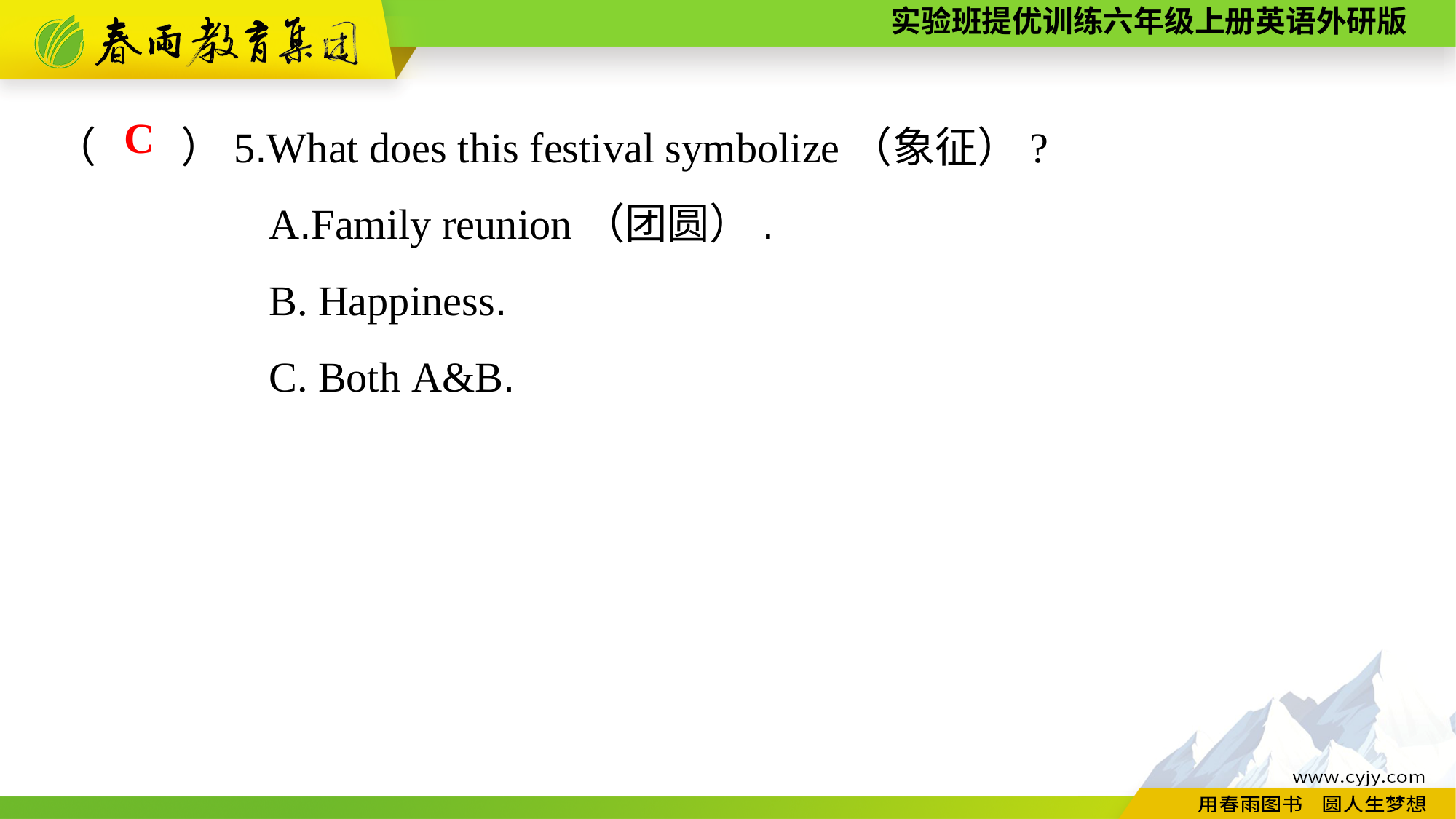

（　　）5.What does this festival symbolize（象征）?
A.Family reunion（团圆）.
B. Happiness.
C. Both A&B.
C